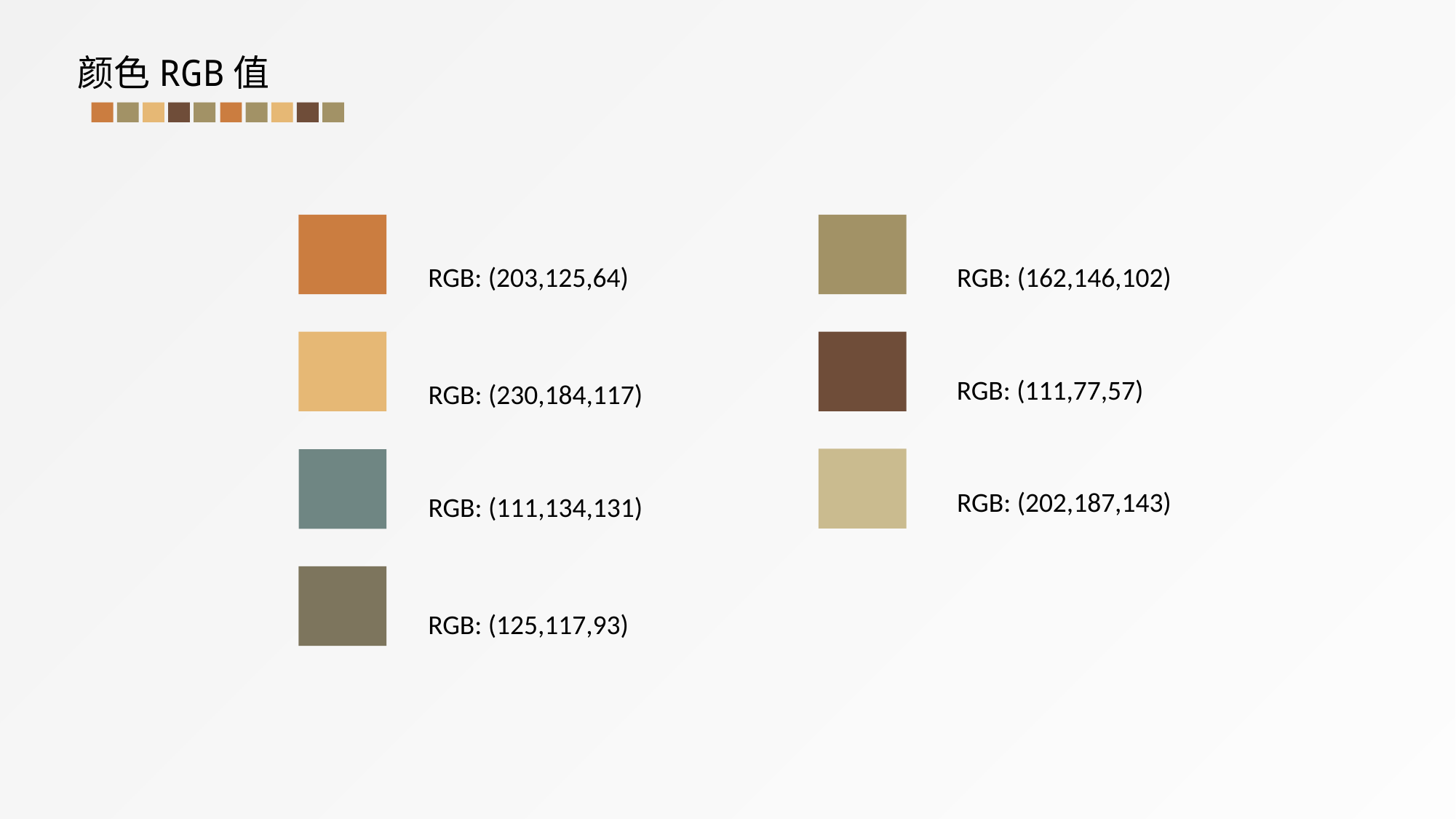

颜色RGB值

RGB: (203,125,64)
RGB: (162,146,102)

RGB: (111,77,57)
RGB: (230,184,117)

RGB: (202,187,143)
RGB: (111,134,131)

RGB: (125,117,93)